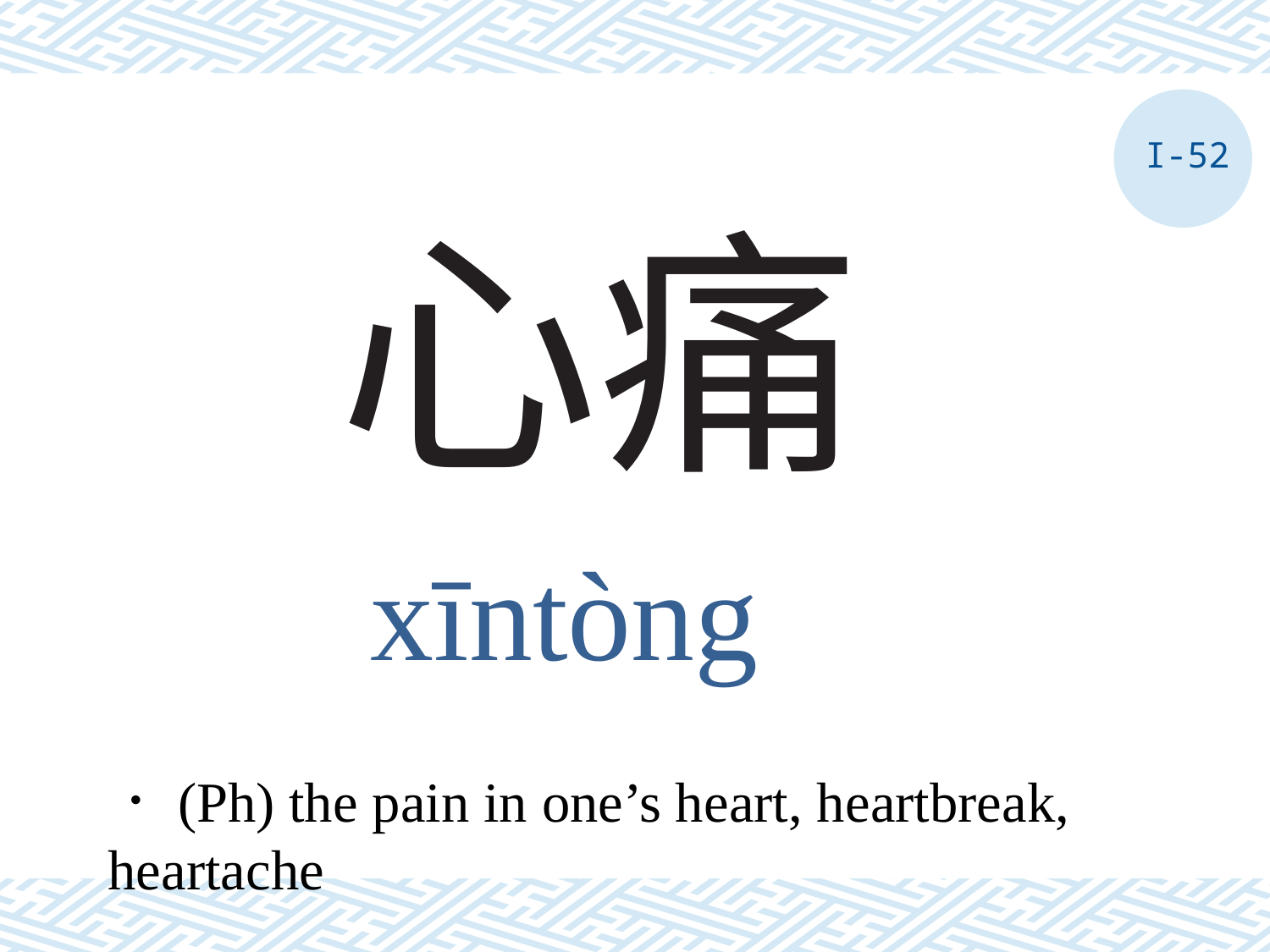

I-52

# 心痛
xīntòng
．(Ph) the pain in one’s heart, heartbreak, heartache